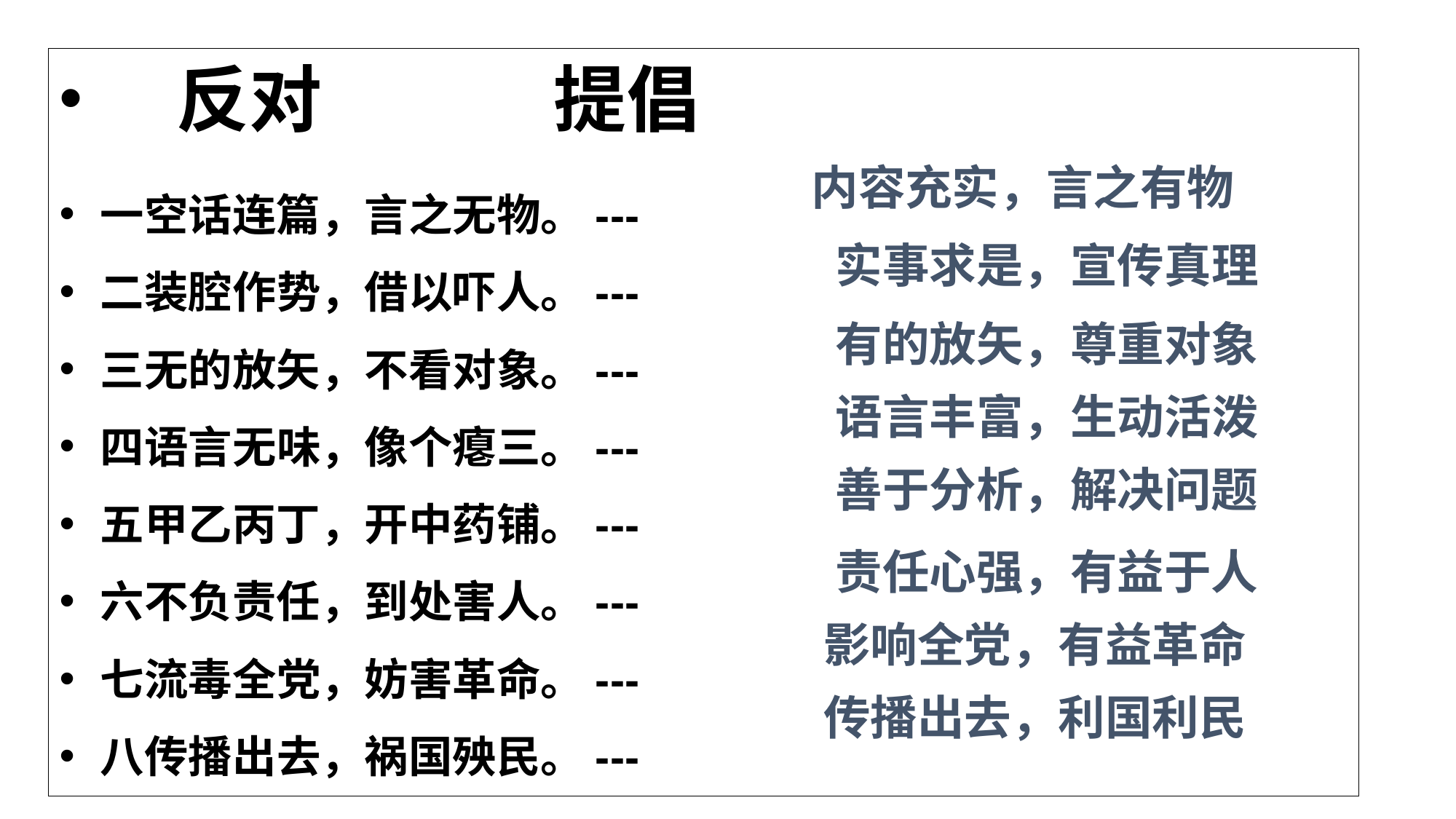

反对              提倡

一空话连篇，言之无物。---
二装腔作势，借以吓人。---
三无的放矢，不看对象。---
四语言无味，像个瘪三。---
五甲乙丙丁，开中药铺。---
六不负责任，到处害人。---
七流毒全党，妨害革命。---
八传播出去，祸国殃民。---
内容充实，言之有物
实事求是，宣传真理
有的放矢，尊重对象
语言丰富，生动活泼
善于分析，解决问题
责任心强，有益于人
影响全党，有益革命
传播出去，利国利民